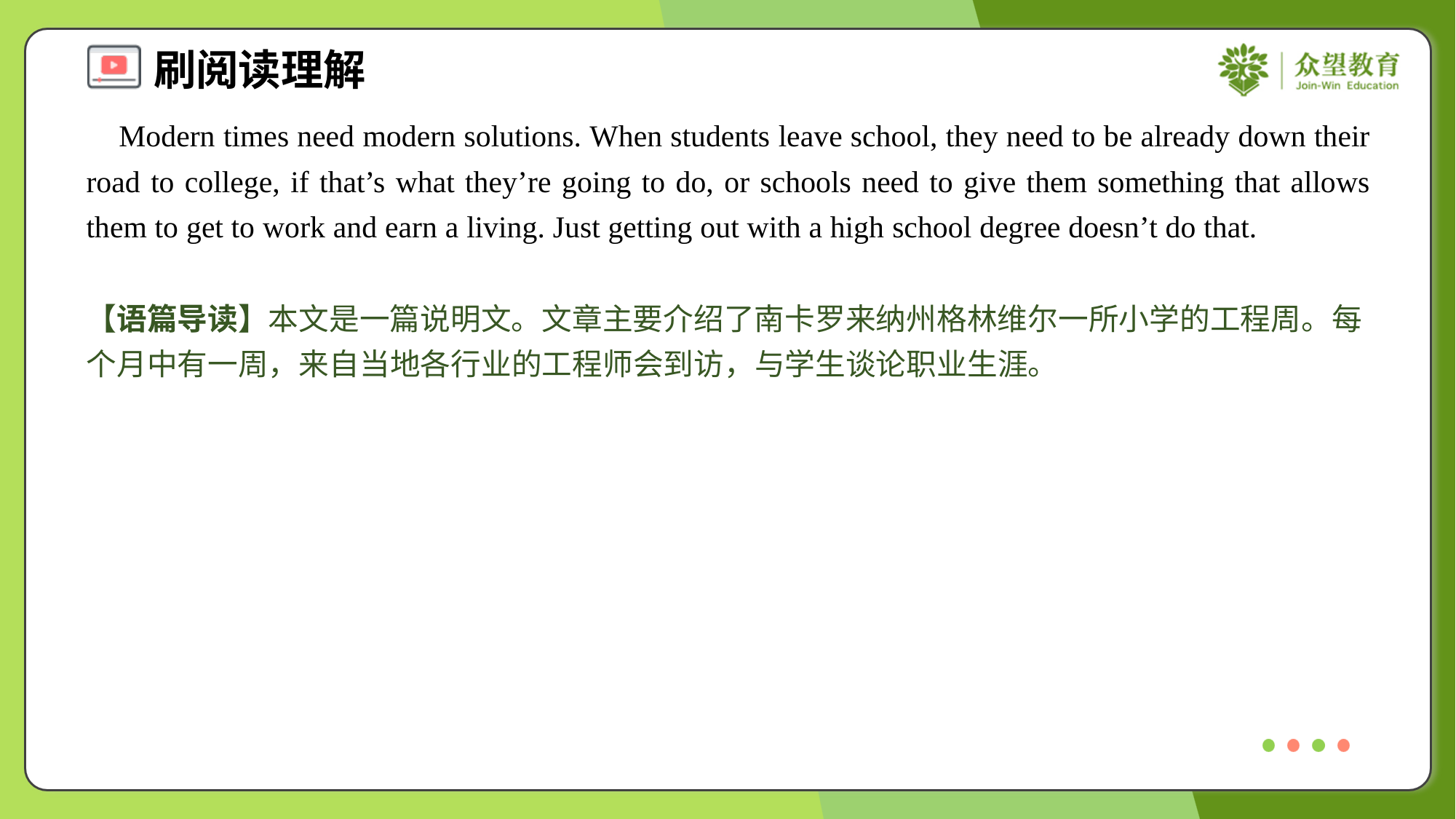

Modern times need modern solutions. When students leave school, they need to be already down their road to college, if that’s what they’re going to do, or schools need to give them something that allows them to get to work and earn a living. Just getting out with a high school degree doesn’t do that.
【语篇导读】本文是一篇说明文。文章主要介绍了南卡罗来纳州格林维尔一所小学的工程周。每个月中有一周，来自当地各行业的工程师会到访，与学生谈论职业生涯。